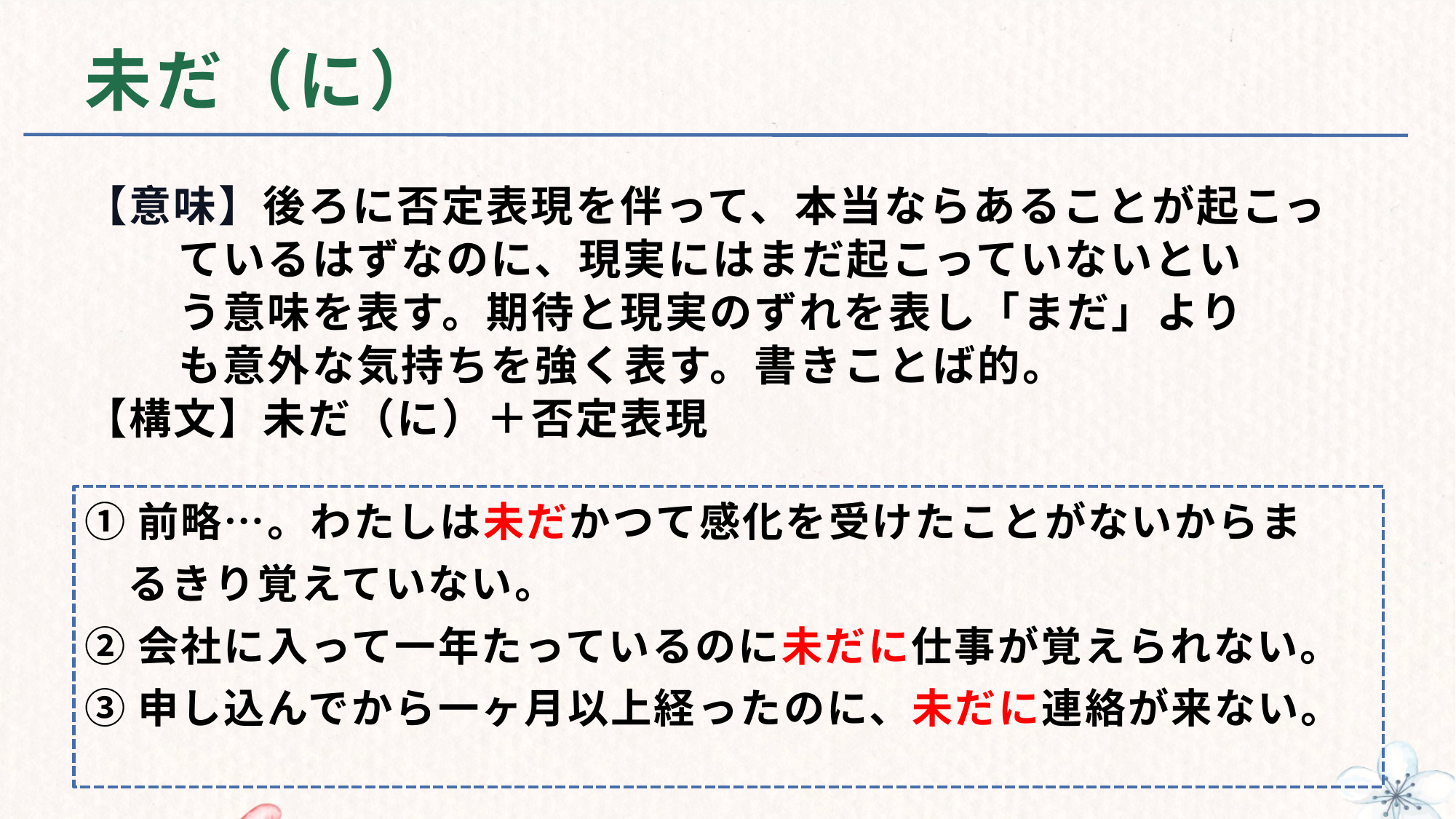

# 未だ（に）
【意味】後ろに否定表現を伴って、本当ならあることが起こっ
       ているはずなのに、現実にはまだ起こっていないとい
       う意味を表す。期待と現実のずれを表し「まだ」より
       も意外な気持ちを強く表す。書きことば的。
【構文】未だ（に）＋否定表現
①前略…。わたしは未だかつて感化を受けたことがないからま
　るきり覚えていない。
②会社に入って一年たっているのに未だに仕事が覚えられない。
③申し込んでから一ヶ月以上経ったのに、未だに連絡が来ない。